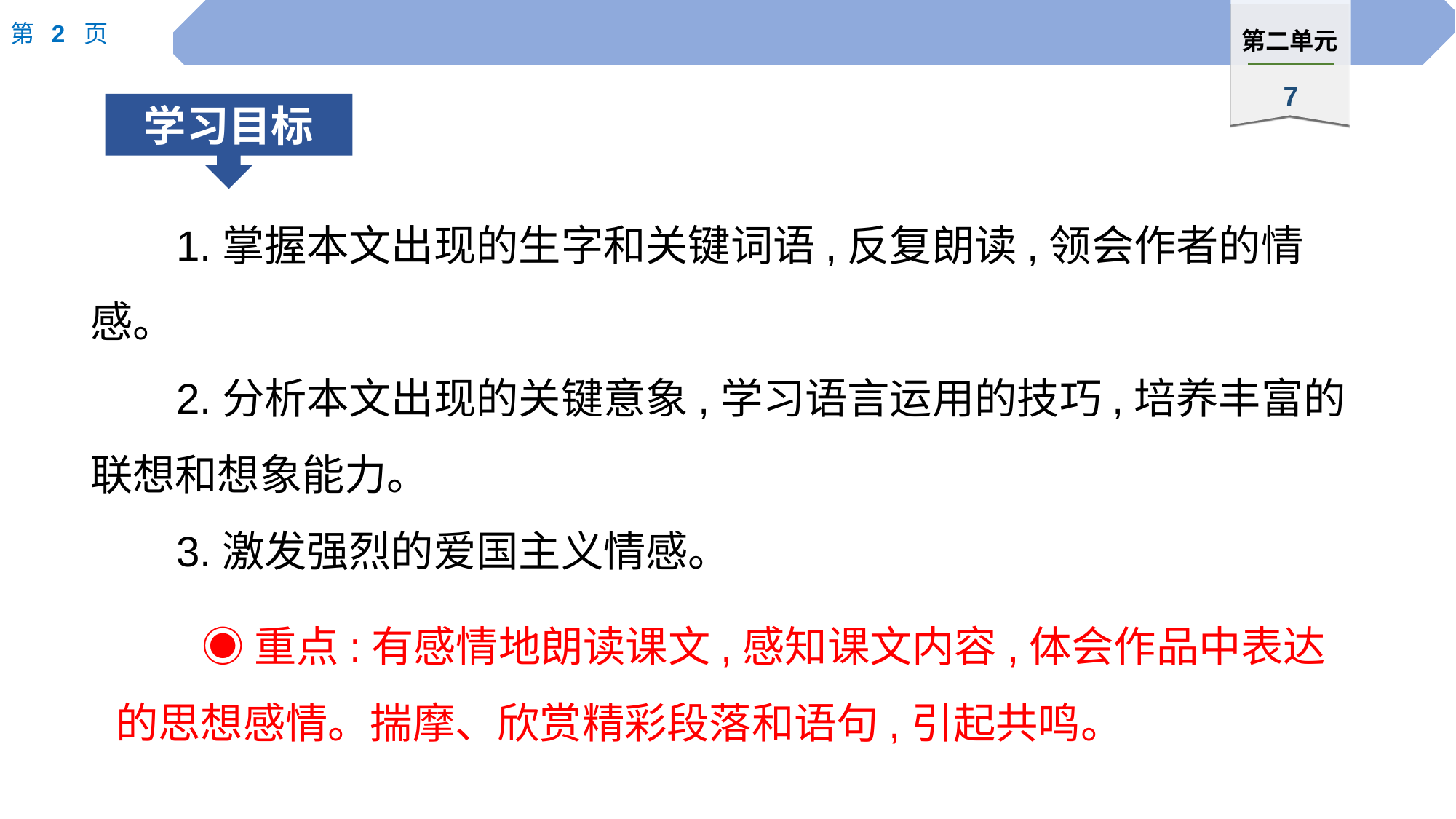

1.掌握本文出现的生字和关键词语,反复朗读,领会作者的情感。
2.分析本文出现的关键意象,学习语言运用的技巧,培养丰富的联想和想象能力。
3.激发强烈的爱国主义情感。

◉重点:有感情地朗读课文,感知课文内容,体会作品中表达的思想感情。揣摩、欣赏精彩段落和语句,引起共鸣。